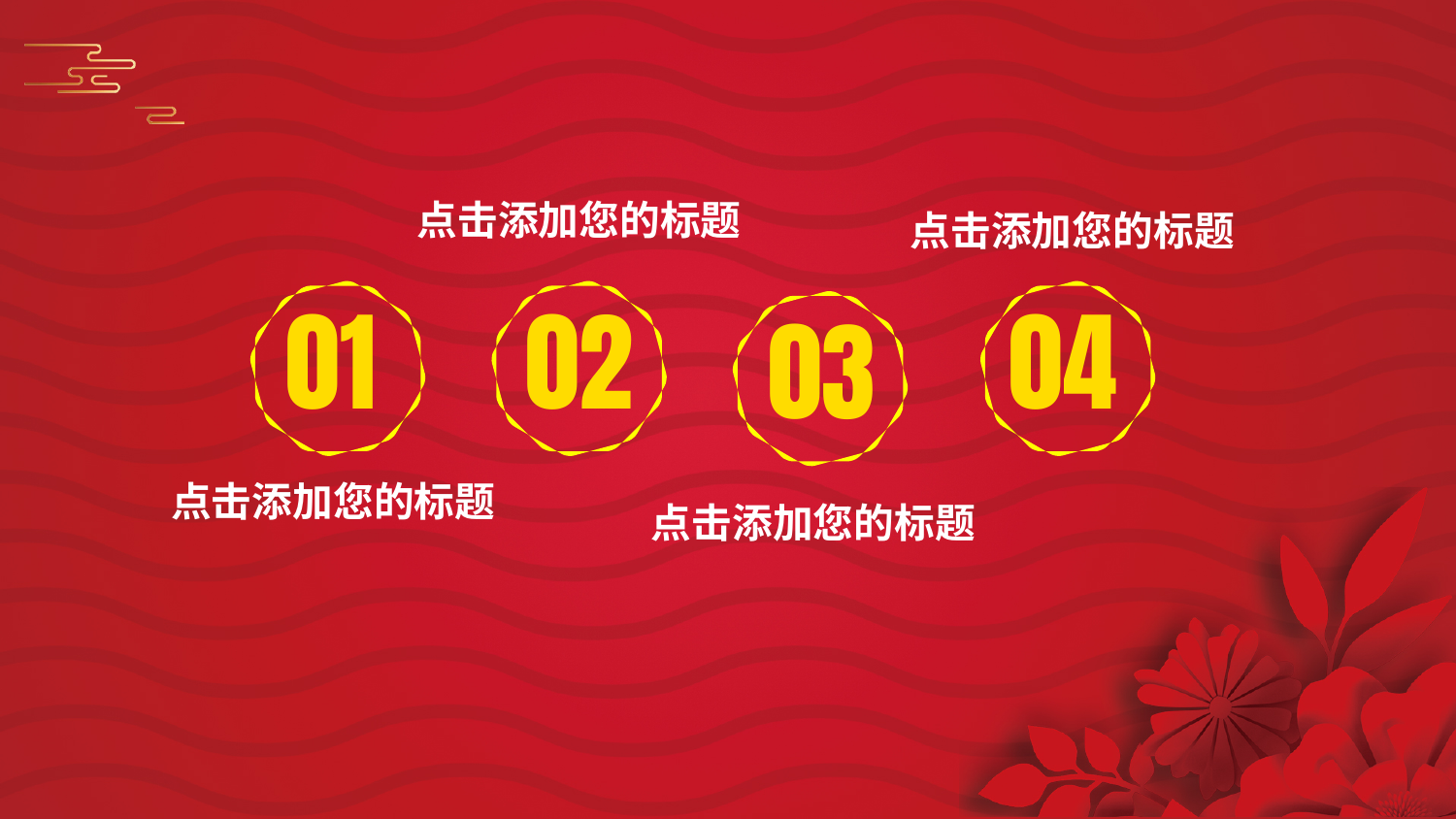

点击添加您的标题
点击添加您的标题

01

02

04

03
点击添加您的标题
点击添加您的标题